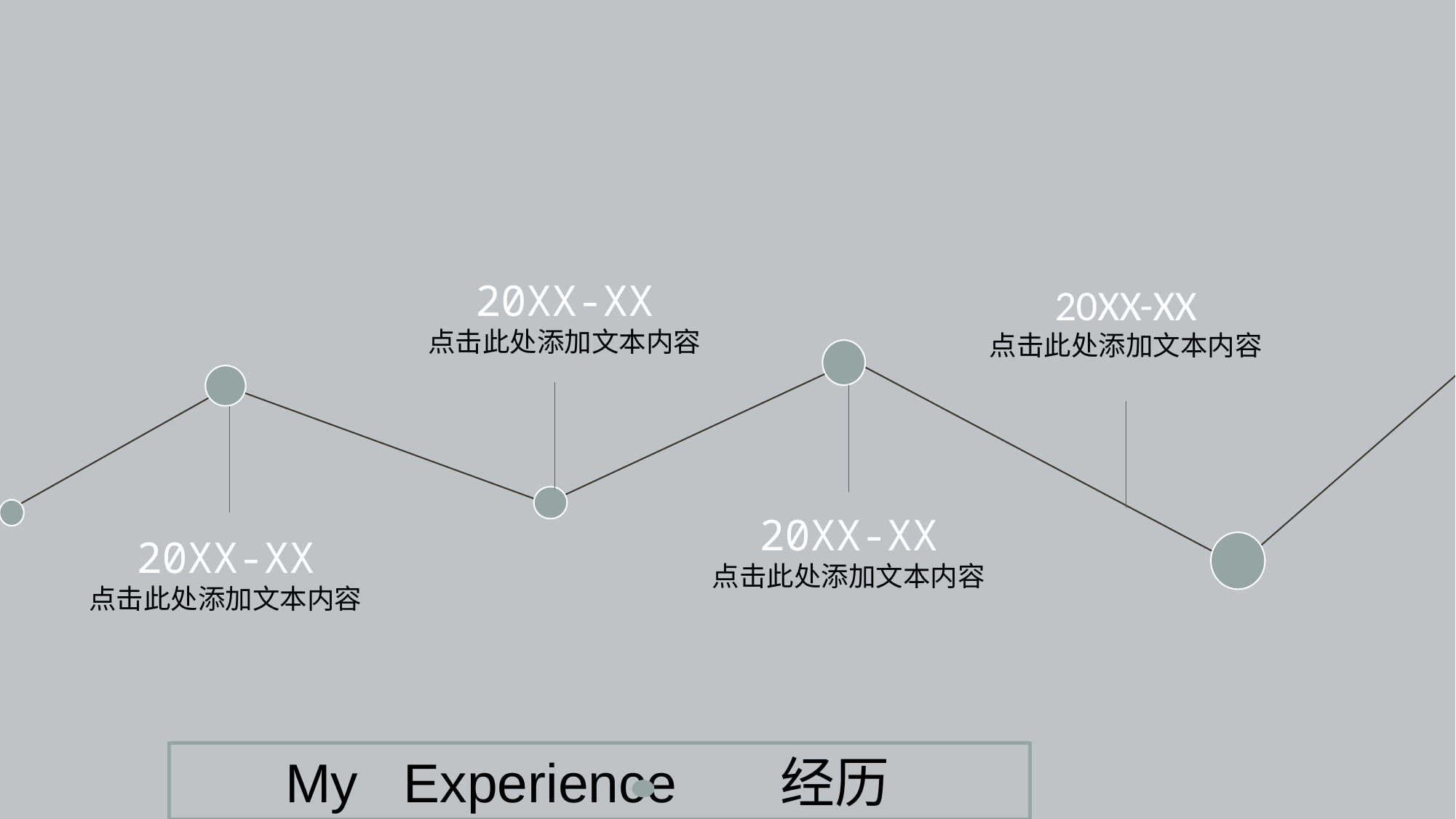

20XX-XX
点击此处添加文本内容
20XX-XX
点击此处添加文本内容

20XX-XX
点击此处添加文本内容
20XX-XX
点击此处添加文本内容
       My   Experience      经历